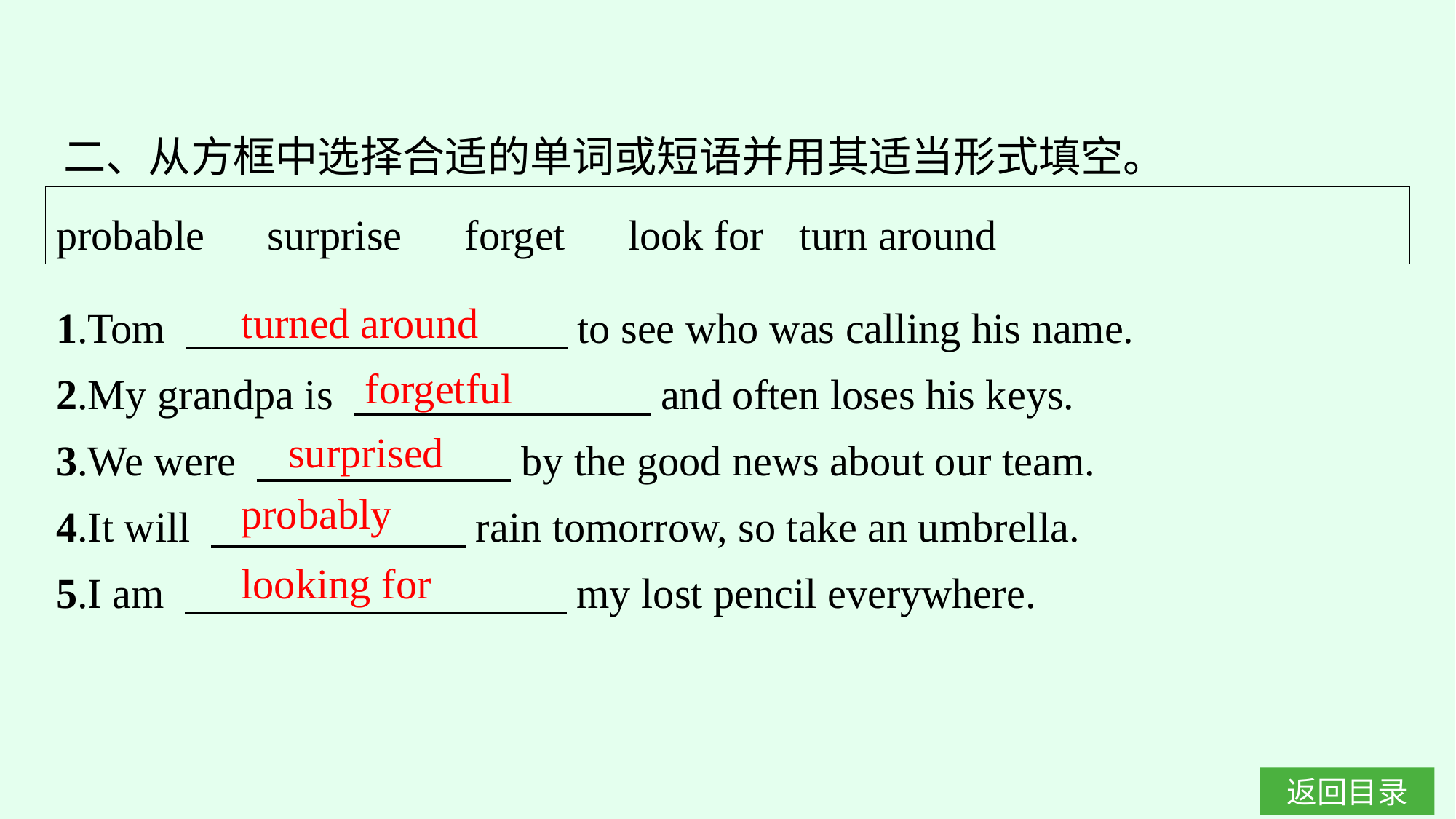

二、从方框中选择合适的单词或短语并用其适当形式填空。
probable　surprise　forget　look for   turn around
1.Tom 　　　　　　　　　to see who was calling his name.
2.My grandpa is 　　　　　　　and often loses his keys.
3.We were 　　　　　　by the good news about our team.
4.It will 　　　　　　rain tomorrow, so take an umbrella.
5.I am 　　　　　　　　　my lost pencil everywhere.
turned around
forgetful
surprised
probably
looking for